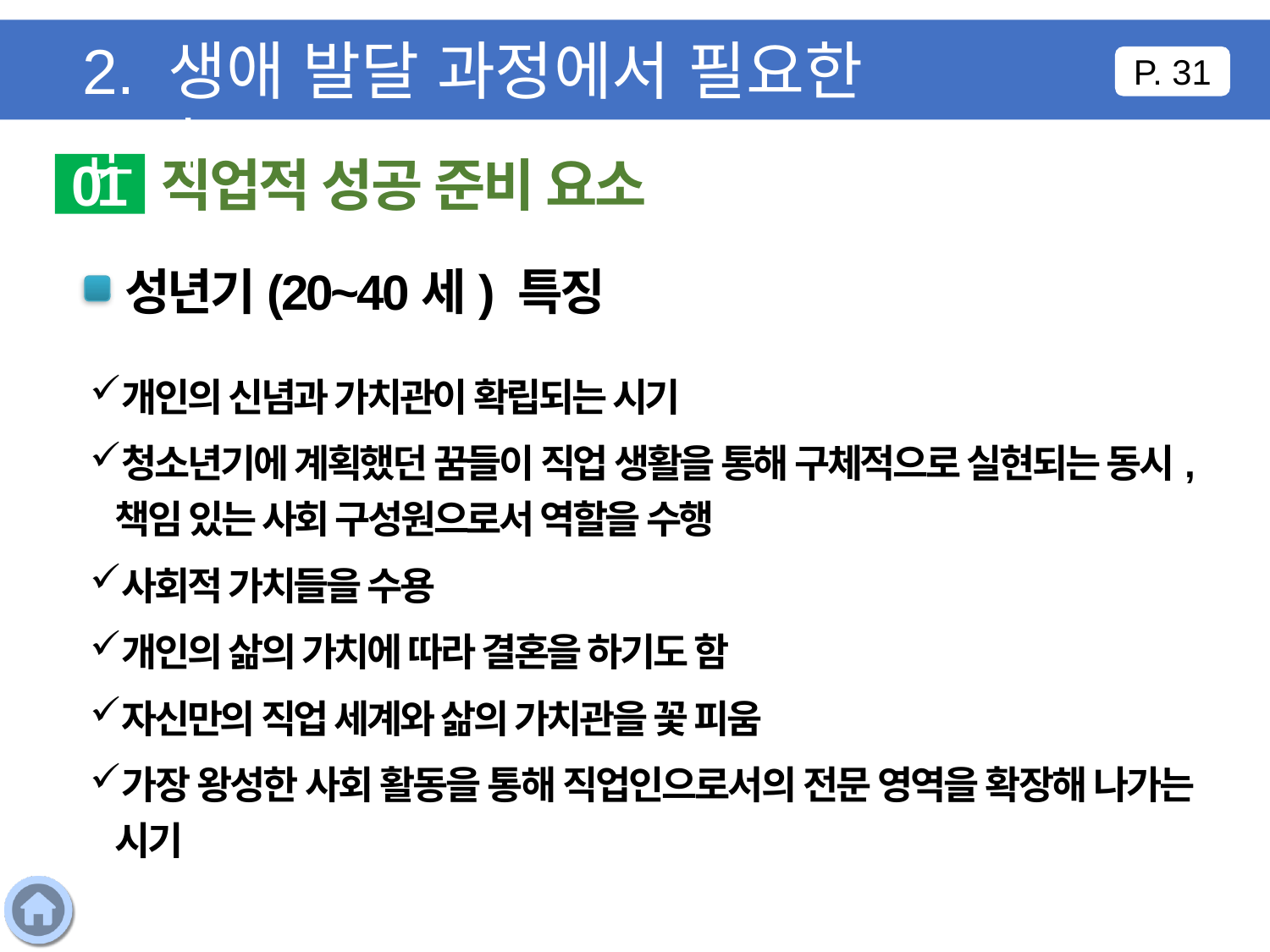

2. 생애 발달 과정에서 필요한 준비
P. 31
직업적 성공 준비 요소
01
성년기(20~40세) 특징

개인의 신념과 가치관이 확립되는 시기
청소년기에 계획했던 꿈들이 직업 생활을 통해 구체적으로 실현되는 동시, 책임 있는 사회 구성원으로서 역할을 수행
사회적 가치들을 수용
개인의 삶의 가치에 따라 결혼을 하기도 함
자신만의 직업 세계와 삶의 가치관을 꽃 피움
가장 왕성한 사회 활동을 통해 직업인으로서의 전문 영역을 확장해 나가는 시기